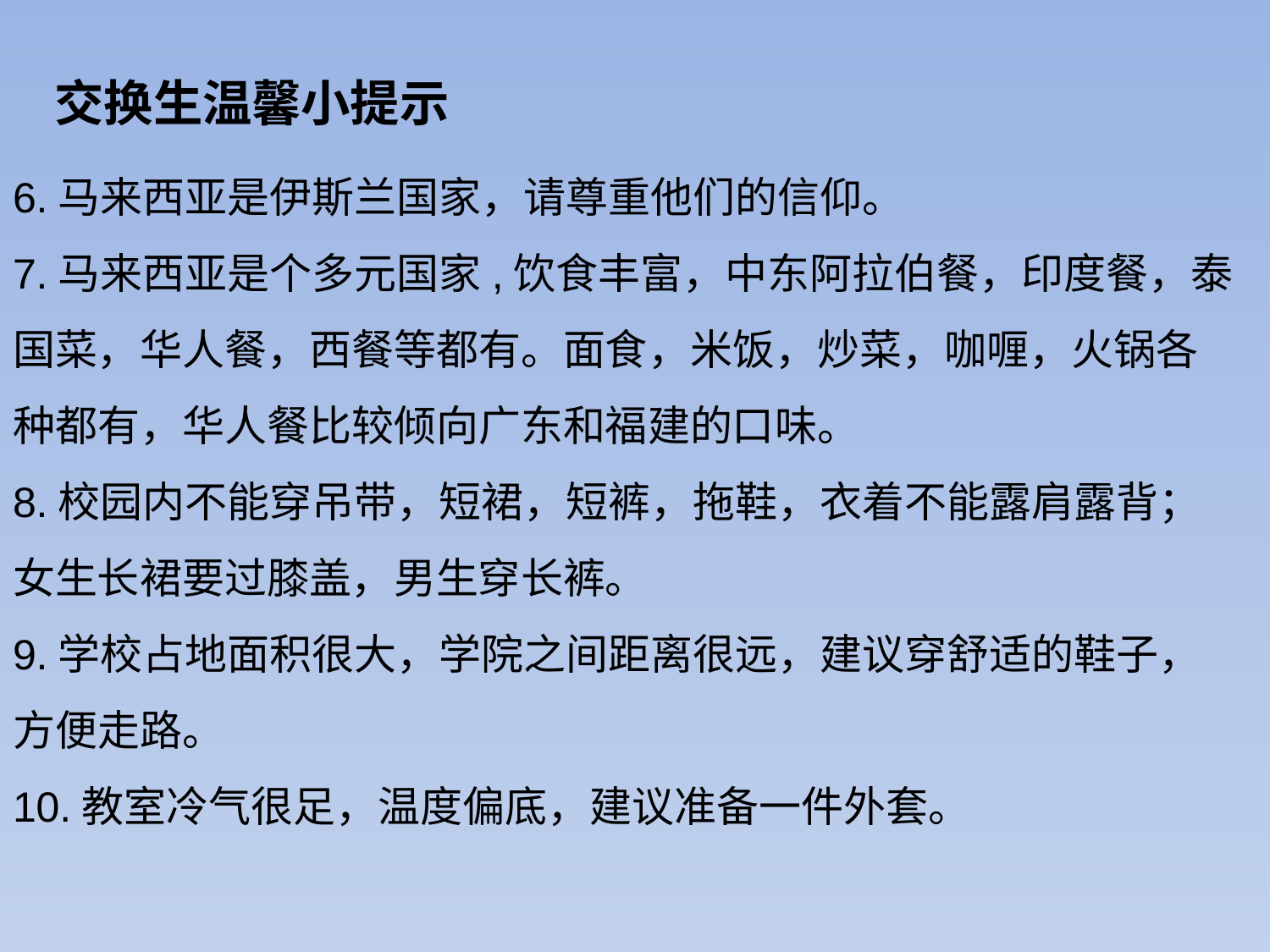

# 交换生温馨小提示
6.马来西亚是伊斯兰国家，请尊重他们的信仰。
7.马来西亚是个多元国家,饮食丰富，中东阿拉伯餐，印度餐，泰国菜，华人餐，西餐等都有。面食，米饭，炒菜，咖喱，火锅各种都有，华人餐比较倾向广东和福建的口味。
8.校园内不能穿吊带，短裙，短裤，拖鞋，衣着不能露肩露背；女生长裙要过膝盖，男生穿长裤。
9.学校占地面积很大，学院之间距离很远，建议穿舒适的鞋子，方便走路。
10.教室冷气很足，温度偏底，建议准备一件外套。